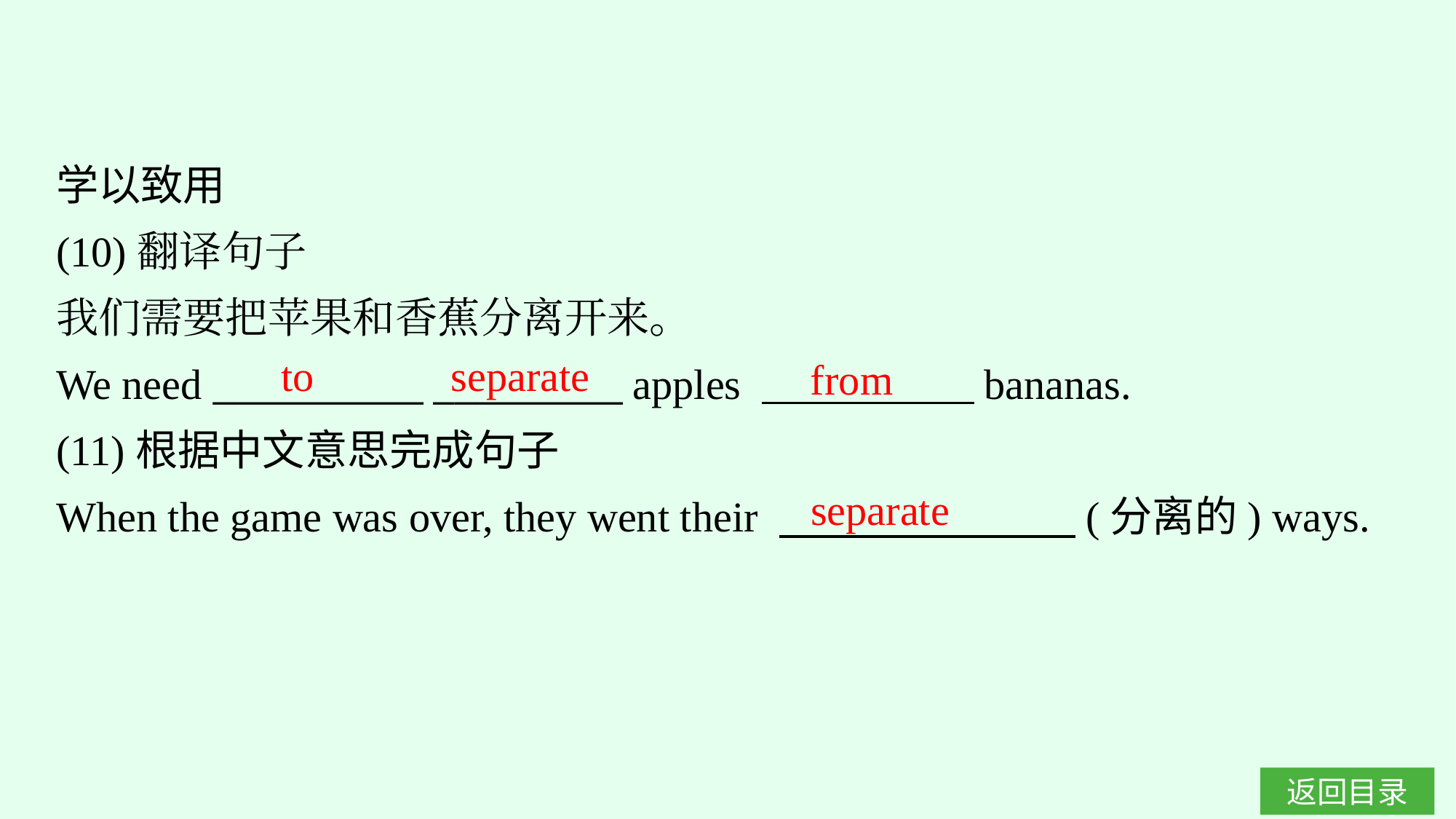

学以致用
(10)翻译句子
我们需要把苹果和香蕉分离开来。
We need __________ _________ apples 　　　　　bananas.
(11)根据中文意思完成句子
When the game was over, they went their 　　　　　　　(分离的) ways.
to             separate
from
separate